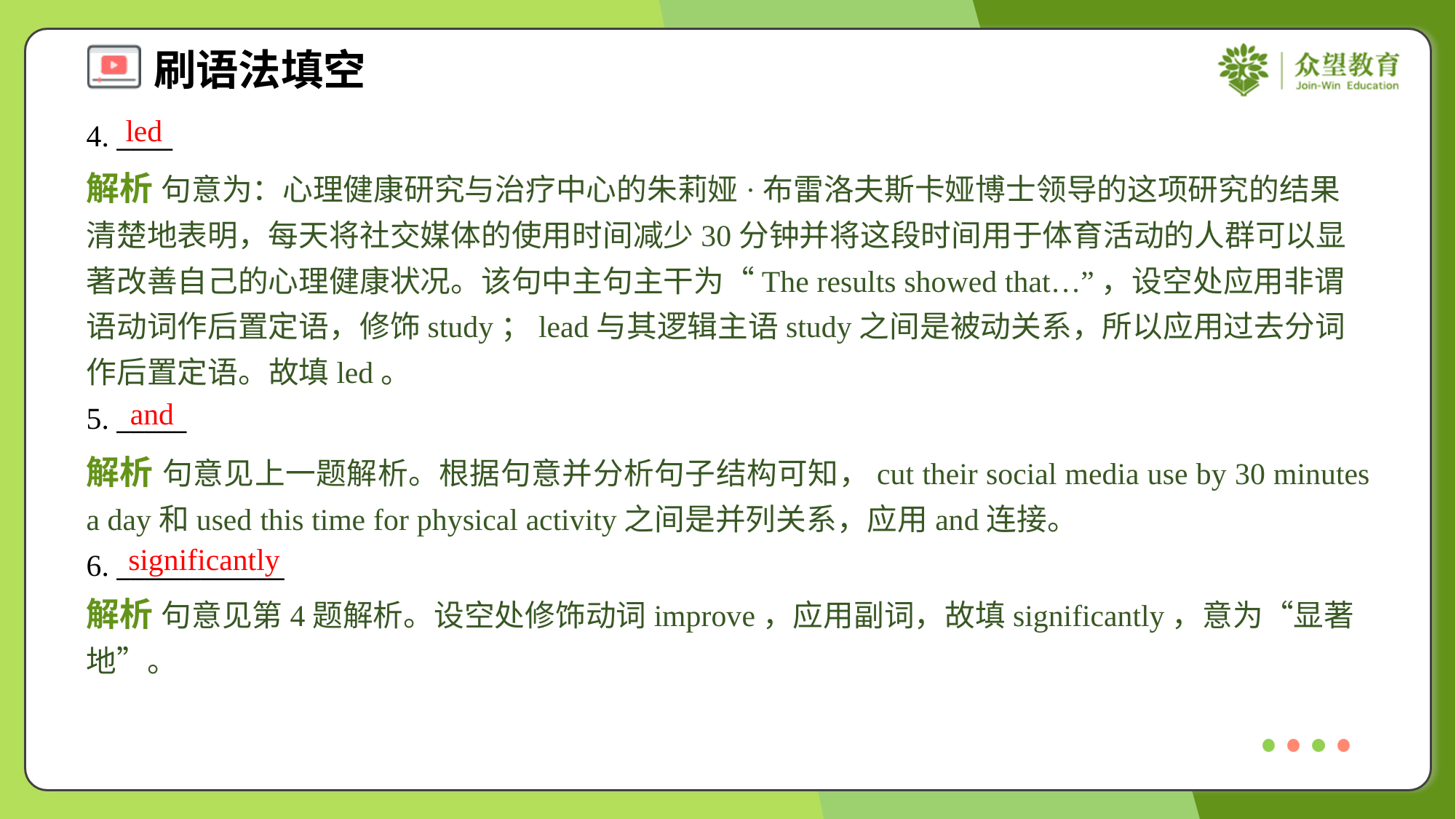

led
4. ____
解析 句意为：心理健康研究与治疗中心的朱莉娅·布雷洛夫斯卡娅博士领导的这项研究的结果清楚地表明，每天将社交媒体的使用时间减少30分钟并将这段时间用于体育活动的人群可以显著改善自己的心理健康状况。该句中主句主干为“The results showed that…”，设空处应用非谓语动词作后置定语，修饰study；lead与其逻辑主语study之间是被动关系，所以应用过去分词作后置定语。故填led。
and
5. _____
解析 句意见上一题解析。根据句意并分析句子结构可知，cut their social media use by 30 minutes a day和used this time for physical activity之间是并列关系，应用and连接。
significantly
6. ____________
解析 句意见第4题解析。设空处修饰动词improve，应用副词，故填significantly，意为“显著地”。